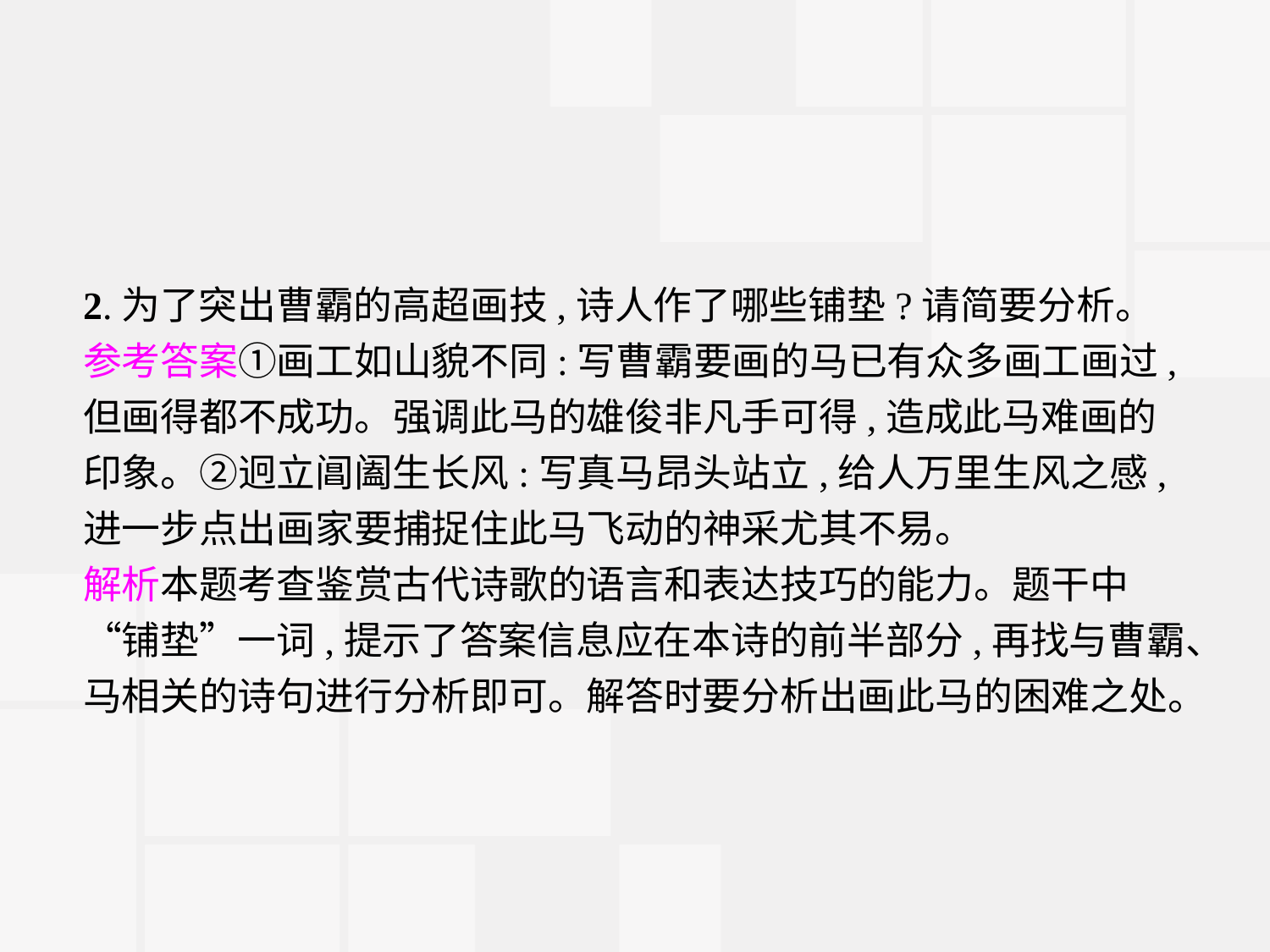

2.为了突出曹霸的高超画技,诗人作了哪些铺垫?请简要分析。
参考答案①画工如山貌不同:写曹霸要画的马已有众多画工画过,但画得都不成功。强调此马的雄俊非凡手可得,造成此马难画的印象。②迥立阊阖生长风:写真马昂头站立,给人万里生风之感,进一步点出画家要捕捉住此马飞动的神采尤其不易。
解析本题考查鉴赏古代诗歌的语言和表达技巧的能力。题干中“铺垫”一词,提示了答案信息应在本诗的前半部分,再找与曹霸、马相关的诗句进行分析即可。解答时要分析出画此马的困难之处。